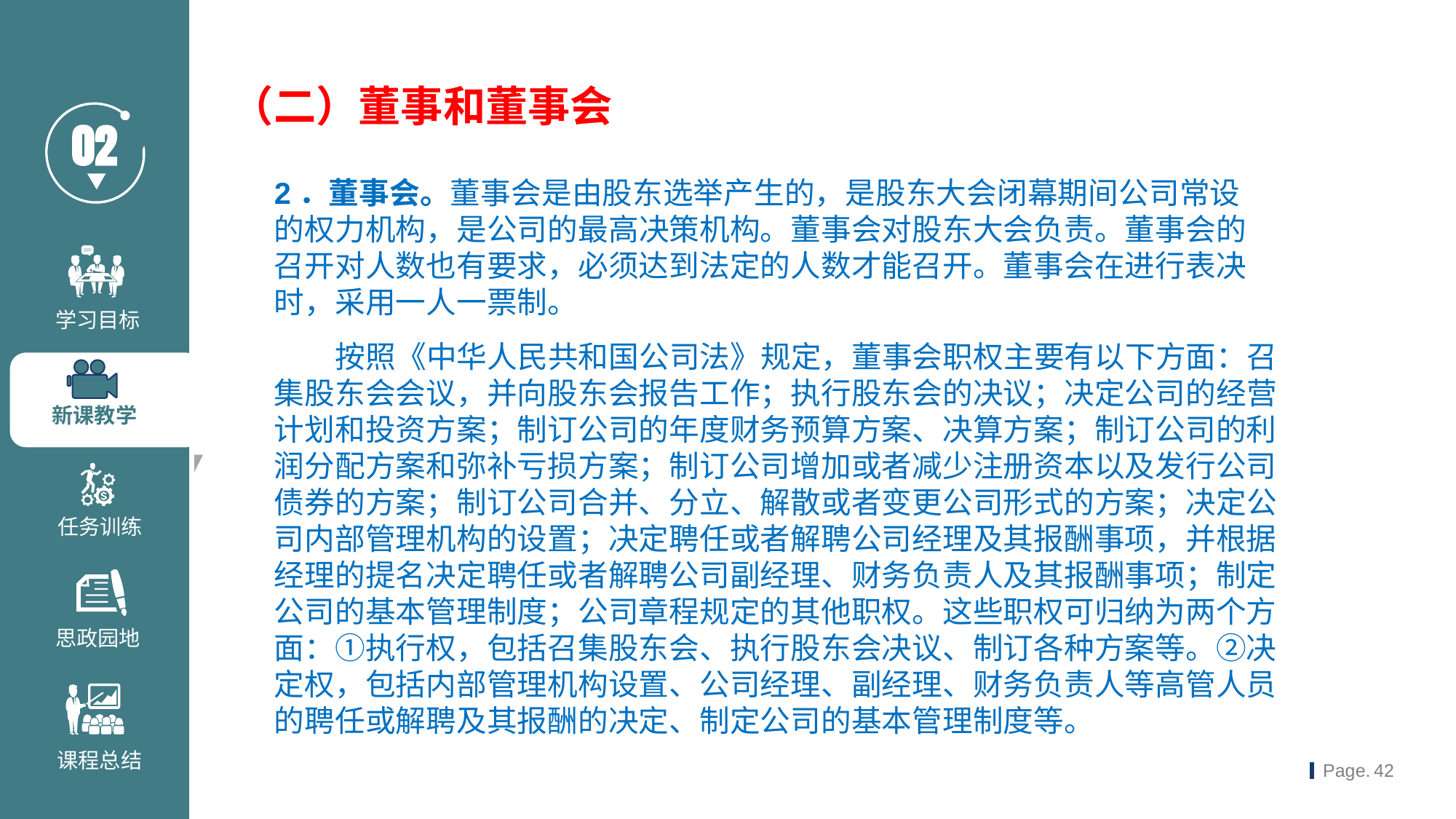

（二）董事和董事会
2．董事会。董事会是由股东选举产生的，是股东大会闭幕期间公司常设的权力机构，是公司的最高决策机构。董事会对股东大会负责。董事会的召开对人数也有要求，必须达到法定的人数才能召开。董事会在进行表决时，采用一人一票制。
        按照《中华人民共和国公司法》规定，董事会职权主要有以下方面：召集股东会会议，并向股东会报告工作；执行股东会的决议；决定公司的经营计划和投资方案；制订公司的年度财务预算方案、决算方案；制订公司的利润分配方案和弥补亏损方案；制订公司增加或者减少注册资本以及发行公司债券的方案；制订公司合并、分立、解散或者变更公司形式的方案；决定公司内部管理机构的设置；决定聘任或者解聘公司经理及其报酬事项，并根据经理的提名决定聘任或者解聘公司副经理、财务负责人及其报酬事项；制定公司的基本管理制度；公司章程规定的其他职权。这些职权可归纳为两个方面：①执行权，包括召集股东会、执行股东会决议、制订各种方案等。②决定权，包括内部管理机构设置、公司经理、副经理、财务负责人等高管人员的聘任或解聘及其报酬的决定、制定公司的基本管理制度等。